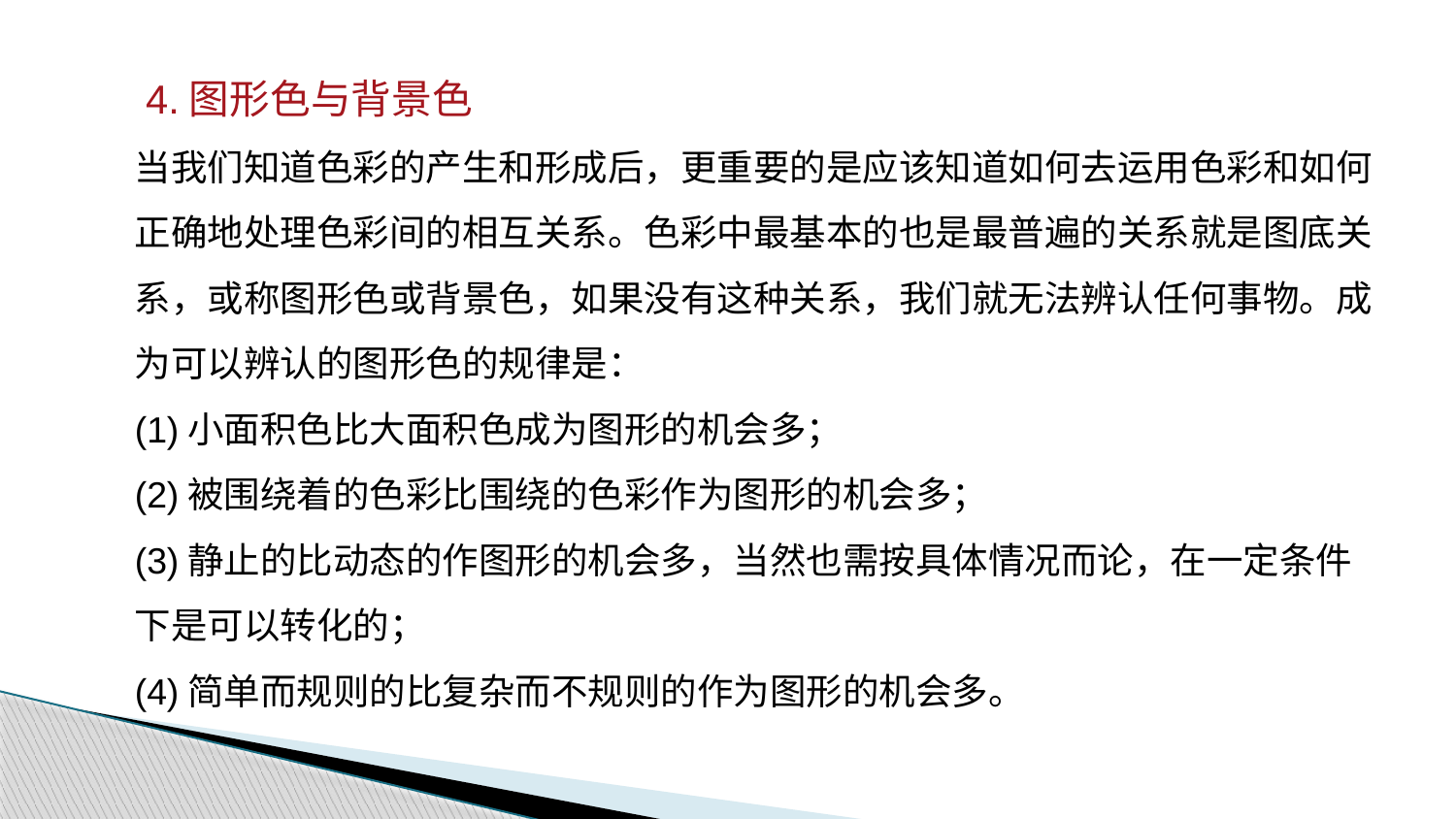

4.图形色与背景色
当我们知道色彩的产生和形成后，更重要的是应该知道如何去运用色彩和如何正确地处理色彩间的相互关系。色彩中最基本的也是最普遍的关系就是图底关系，或称图形色或背景色，如果没有这种关系，我们就无法辨认任何事物。成为可以辨认的图形色的规律是：
(1)小面积色比大面积色成为图形的机会多；
(2)被围绕着的色彩比围绕的色彩作为图形的机会多；
(3)静止的比动态的作图形的机会多，当然也需按具体情况而论，在一定条件下是可以转化的；
(4)简单而规则的比复杂而不规则的作为图形的机会多。